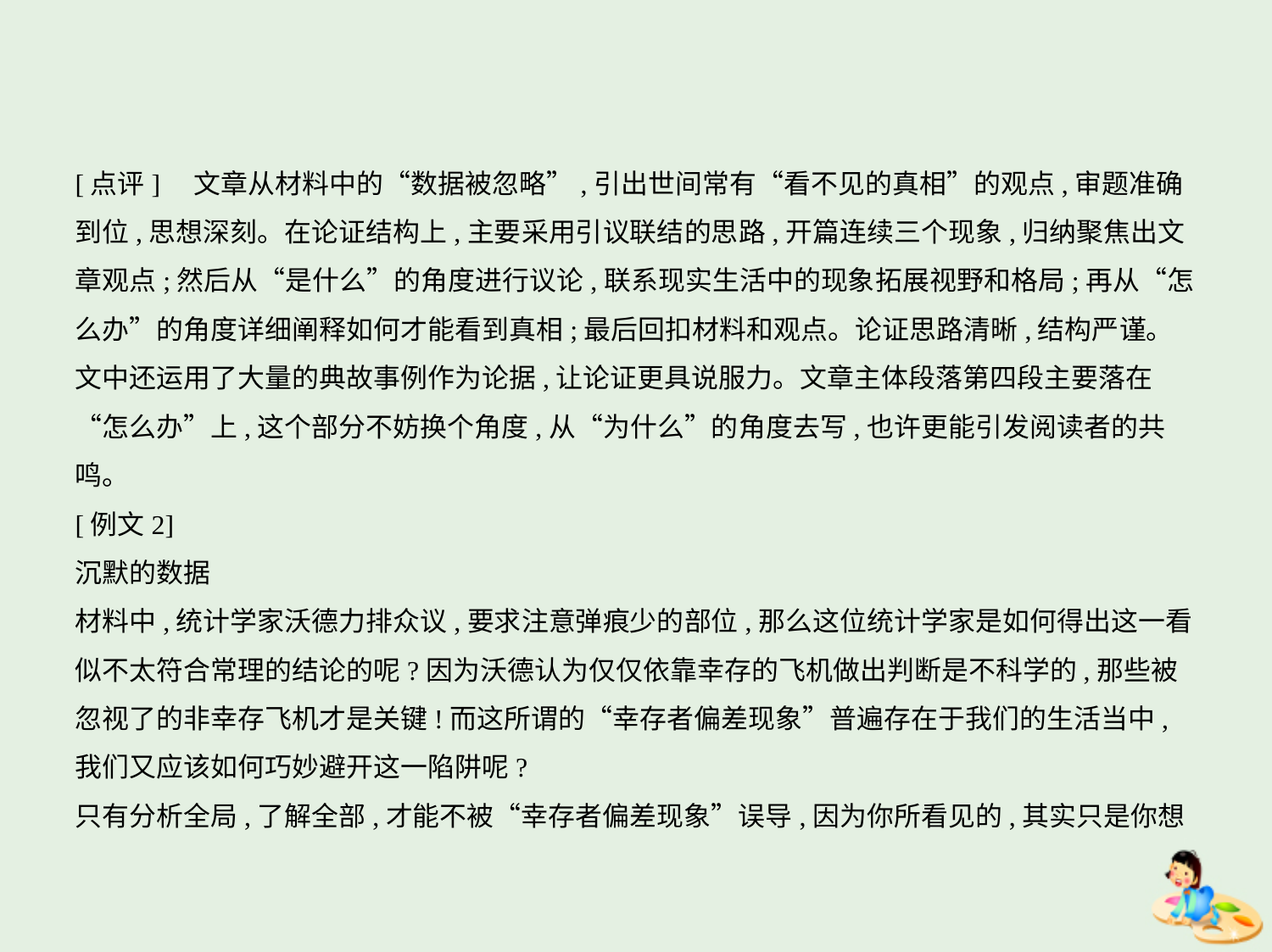

[点评]　文章从材料中的“数据被忽略”,引出世间常有“看不见的真相”的观点,审题准确
到位,思想深刻。在论证结构上,主要采用引议联结的思路,开篇连续三个现象,归纳聚焦出文
章观点;然后从“是什么”的角度进行议论,联系现实生活中的现象拓展视野和格局;再从“怎
么办”的角度详细阐释如何才能看到真相;最后回扣材料和观点。论证思路清晰,结构严谨。
文中还运用了大量的典故事例作为论据,让论证更具说服力。文章主体段落第四段主要落在
“怎么办”上,这个部分不妨换个角度,从“为什么”的角度去写,也许更能引发阅读者的共鸣。
[例文2]
沉默的数据
材料中,统计学家沃德力排众议,要求注意弹痕少的部位,那么这位统计学家是如何得出这一看
似不太符合常理的结论的呢?因为沃德认为仅仅依靠幸存的飞机做出判断是不科学的,那些被
忽视了的非幸存飞机才是关键!而这所谓的“幸存者偏差现象”普遍存在于我们的生活当中,
我们又应该如何巧妙避开这一陷阱呢?
只有分析全局,了解全部,才能不被“幸存者偏差现象”误导,因为你所看见的,其实只是你想